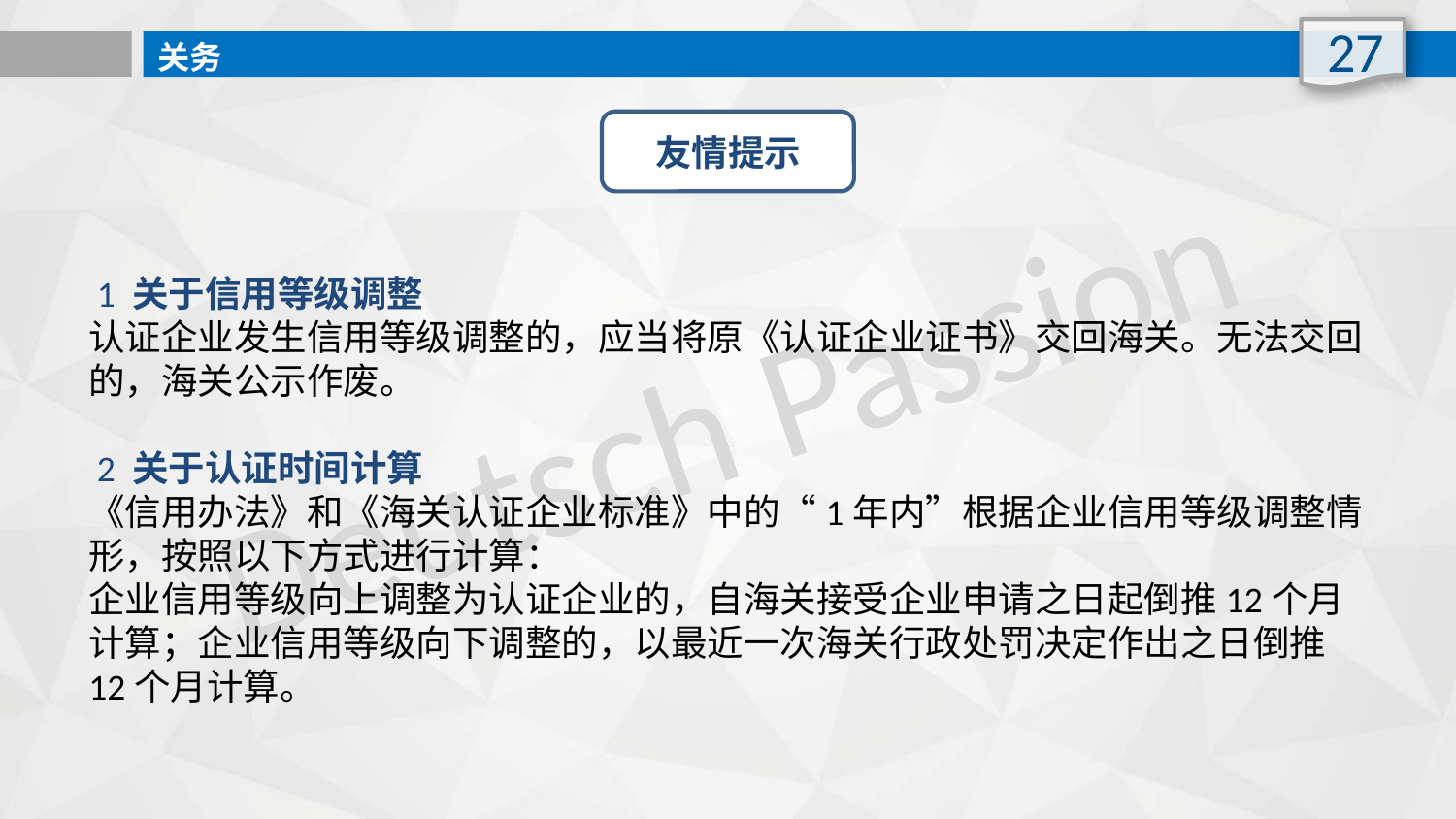

27

关务

友情提示
 1 关于信用等级调整
认证企业发生信用等级调整的，应当将原《认证企业证书》交回海关。无法交回的，海关公示作废。

 2 关于认证时间计算
《信用办法》和《海关认证企业标准》中的“1年内”根据企业信用等级调整情形，按照以下方式进行计算：
企业信用等级向上调整为认证企业的，自海关接受企业申请之日起倒推12个月计算；企业信用等级向下调整的，以最近一次海关行政处罚决定作出之日倒推12个月计算。
Deutsch Passion